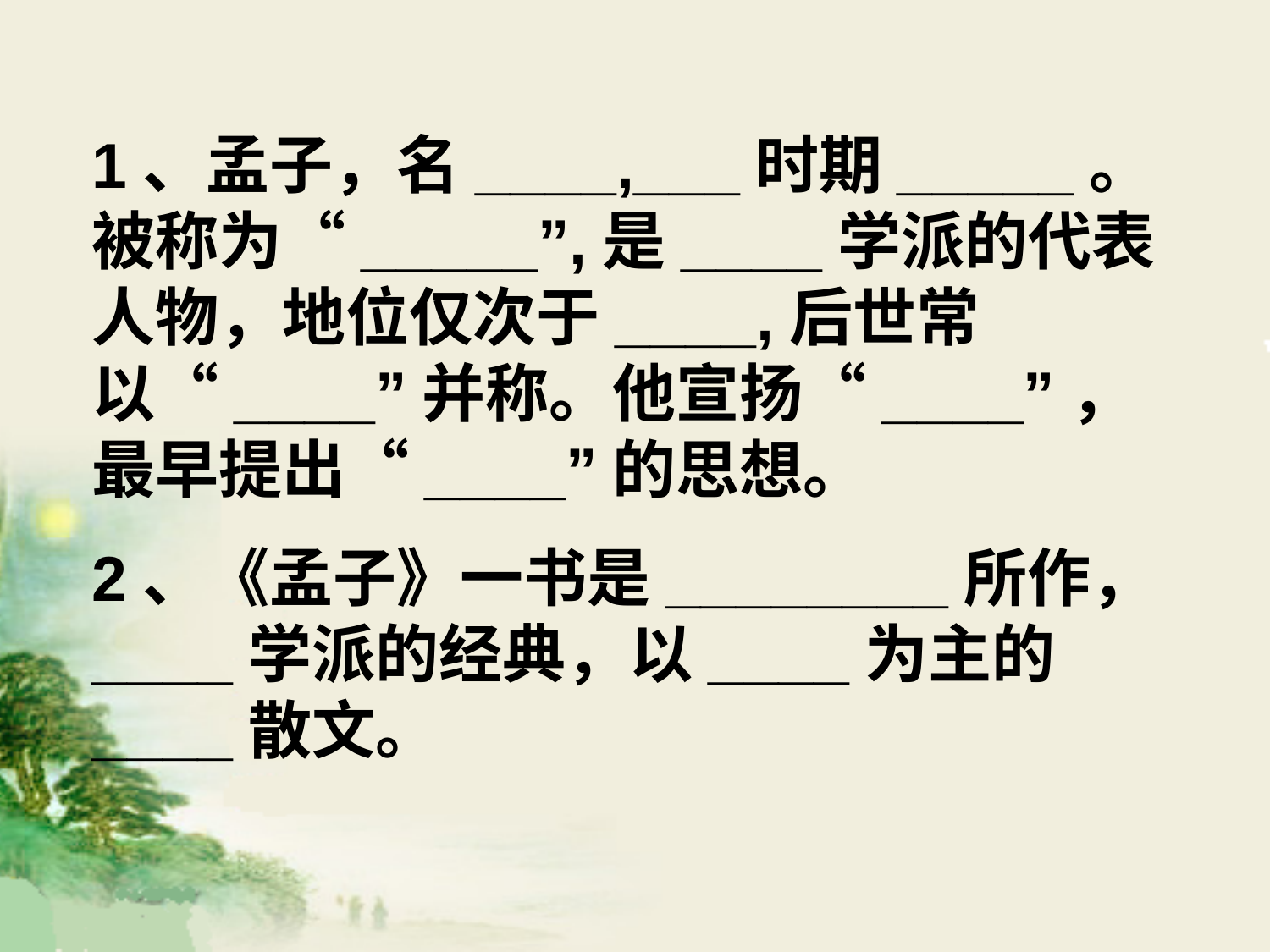

1、孟子，名____,___时期_____。被称为“_____”,是____学派的代表人物，地位仅次于____,后世常以“____”并称。他宣扬“____”，最早提出“____”的思想。
2、《孟子》一书是________所作， ____学派的经典，以____为主的____散文。